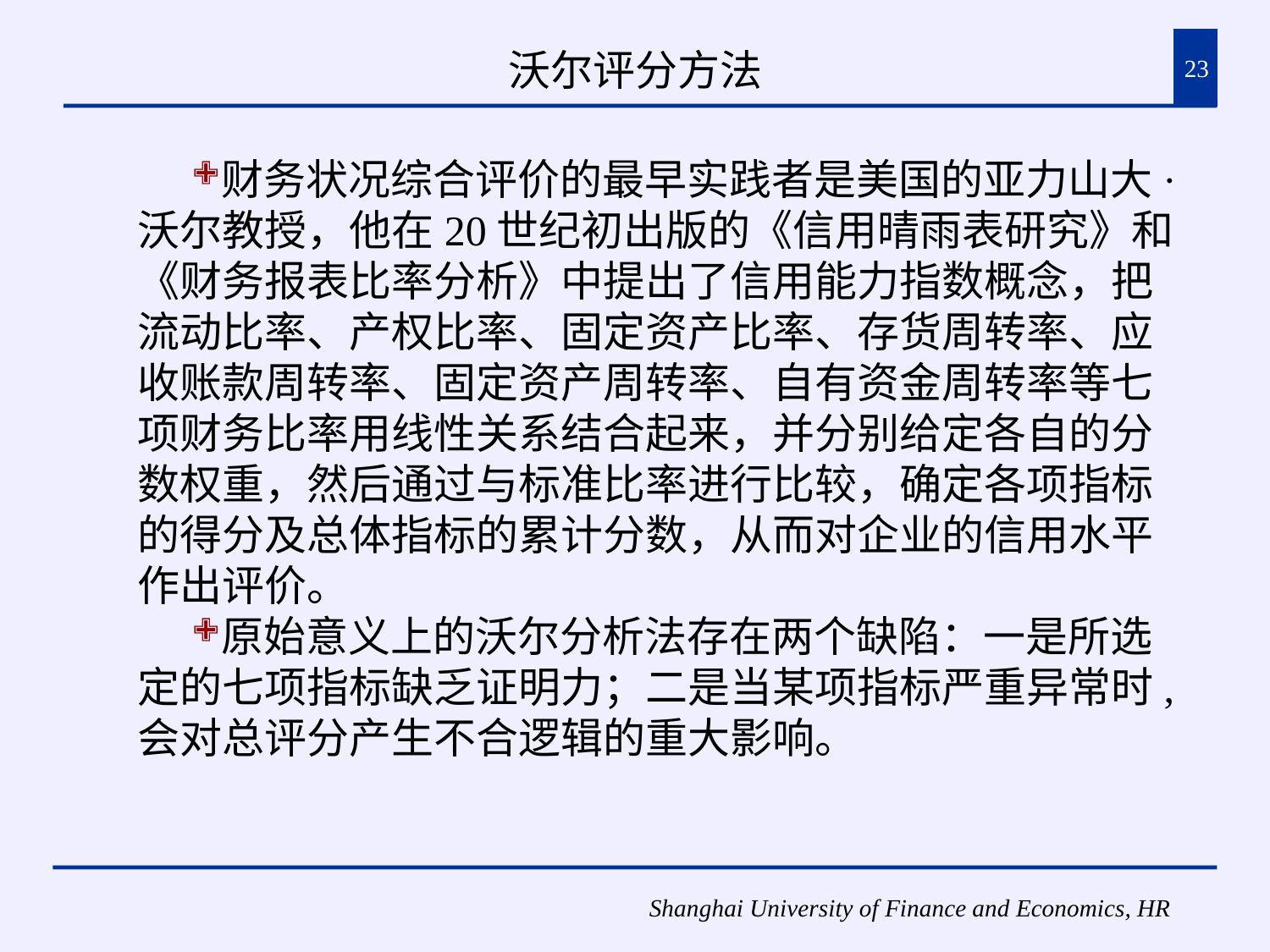

# 沃尔评分方法
23
财务状况综合评价的最早实践者是美国的亚力山大·沃尔教授，他在20世纪初出版的《信用晴雨表研究》和《财务报表比率分析》中提出了信用能力指数概念，把流动比率、产权比率、固定资产比率、存货周转率、应收账款周转率、固定资产周转率、自有资金周转率等七项财务比率用线性关系结合起来，并分别给定各自的分数权重，然后通过与标准比率进行比较，确定各项指标的得分及总体指标的累计分数，从而对企业的信用水平作出评价。
原始意义上的沃尔分析法存在两个缺陷：一是所选定的七项指标缺乏证明力；二是当某项指标严重异常时, 会对总评分产生不合逻辑的重大影响。